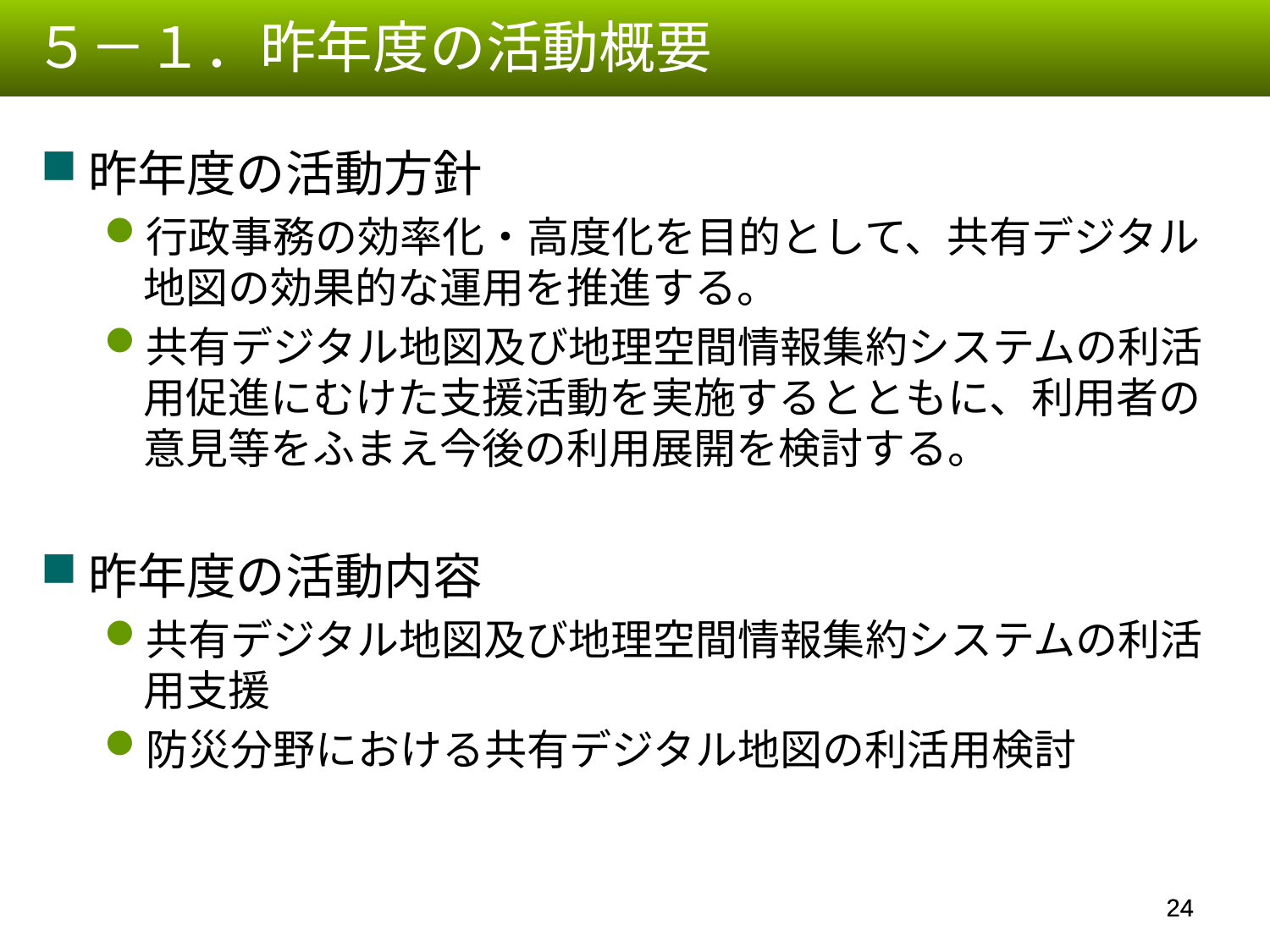

５－１．昨年度の活動概要
昨年度の活動方針
行政事務の効率化・高度化を目的として、共有デジタル地図の効果的な運用を推進する。
共有デジタル地図及び地理空間情報集約システムの利活用促進にむけた支援活動を実施するとともに、利用者の意見等をふまえ今後の利用展開を検討する。

昨年度の活動内容
共有デジタル地図及び地理空間情報集約システムの利活用支援
防災分野における共有デジタル地図の利活用検討
24
24